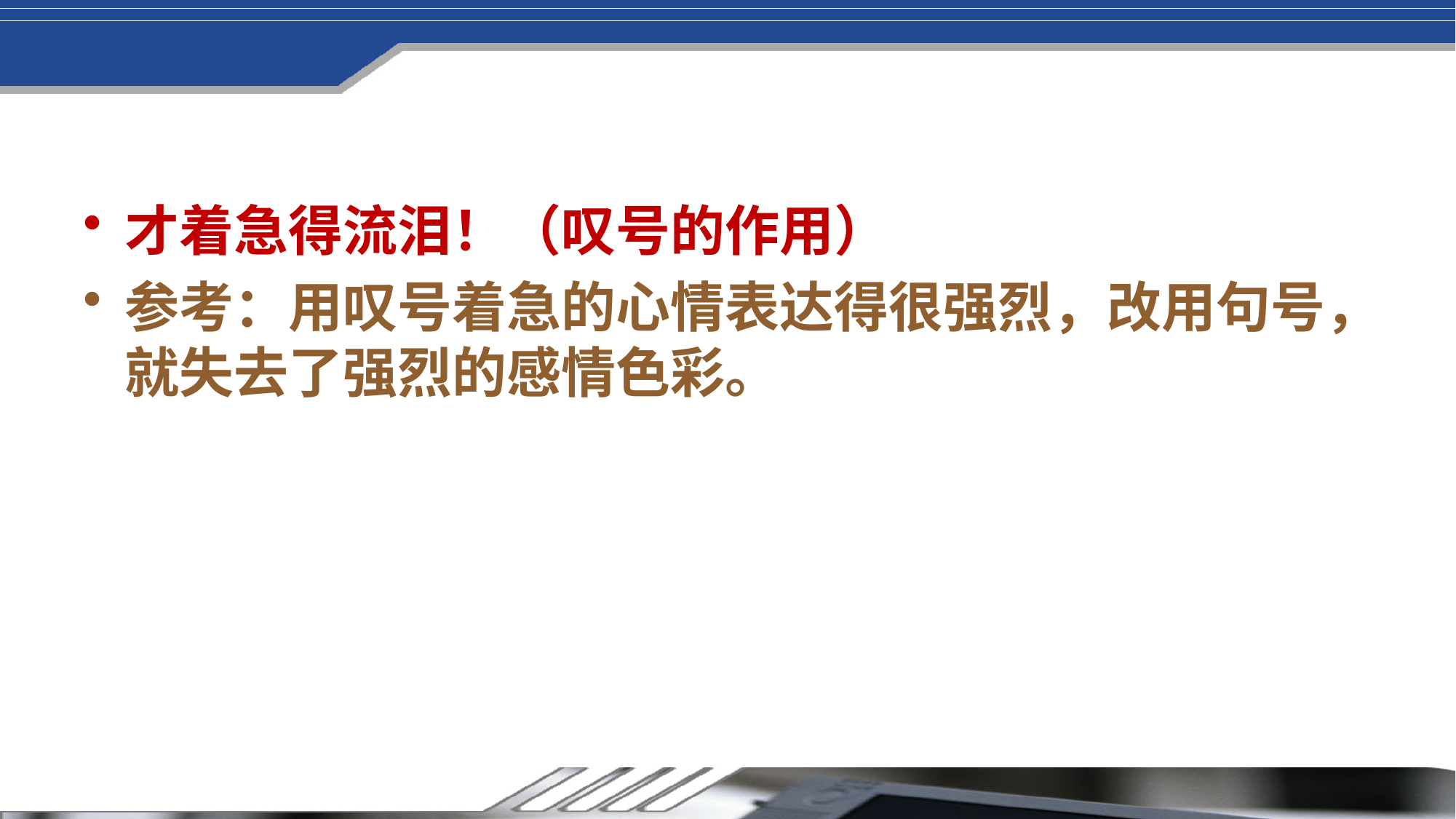

#
才着急得流泪！（叹号的作用）
参考：用叹号着急的心情表达得很强烈，改用句号，就失去了强烈的感情色彩。